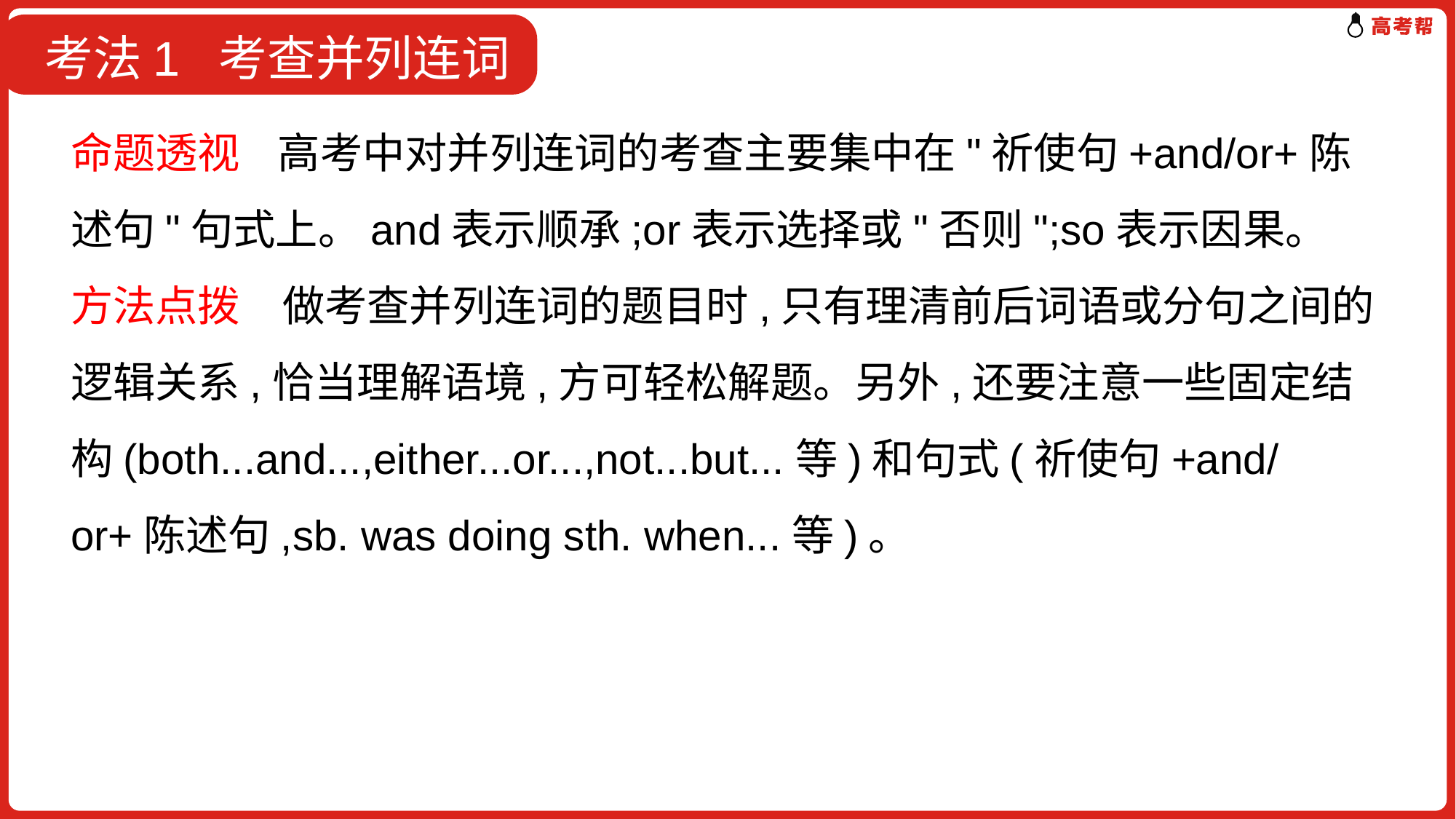

考法1  考查并列连词
命题透视    高考中对并列连词的考查主要集中在"祈使句+and/or+陈述句"句式上。and表示顺承;or表示选择或"否则";so表示因果。
方法点拨　做考查并列连词的题目时,只有理清前后词语或分句之间的逻辑关系,恰当理解语境,方可轻松解题。另外,还要注意一些固定结构(both...and...,either...or...,not...but...等)和句式(祈使句+and/or+陈述句,sb. was doing sth. when...等)。